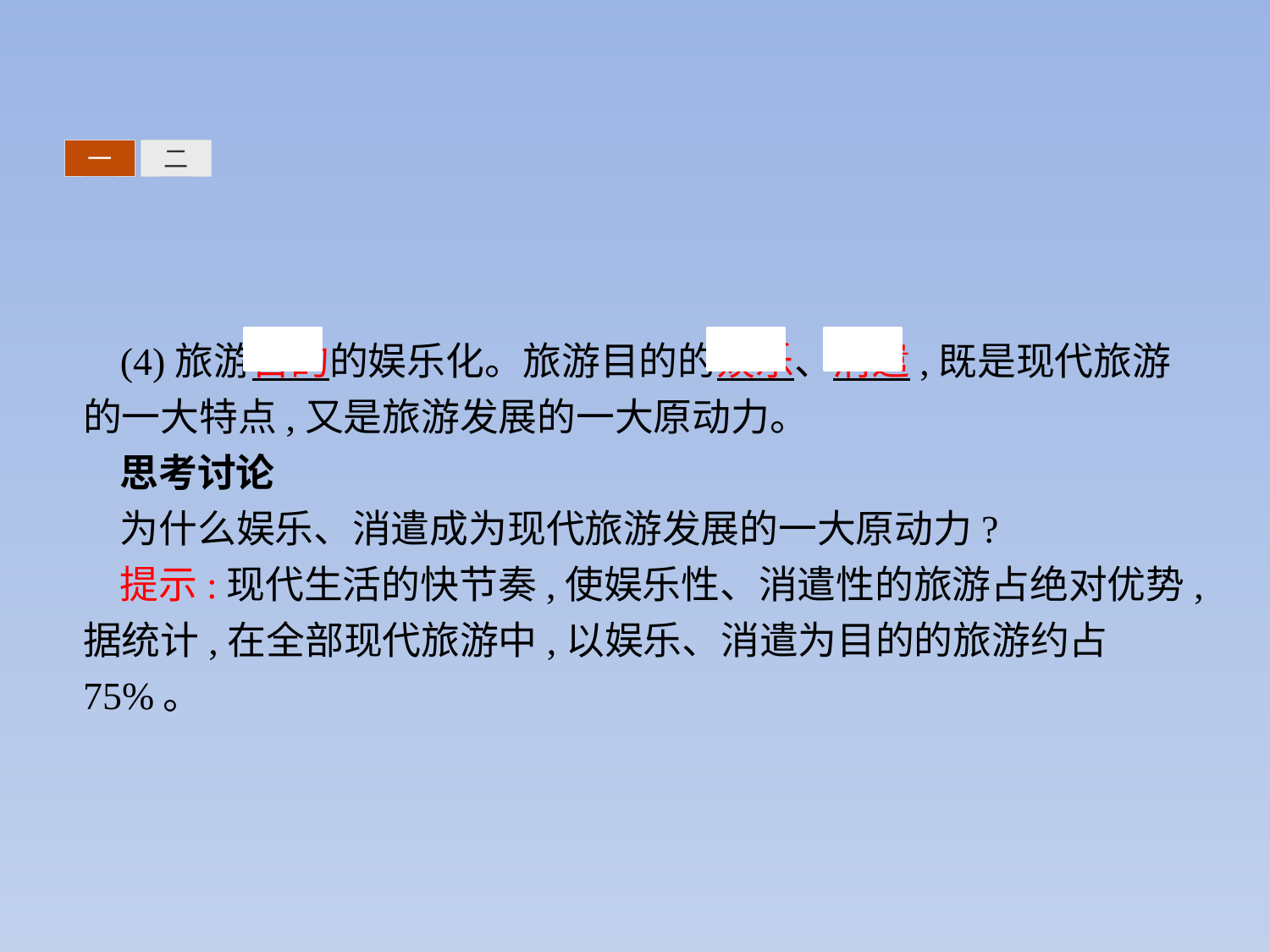

一
二
(4)旅游目的的娱乐化。旅游目的的娱乐、消遣,既是现代旅游的一大特点,又是旅游发展的一大原动力。
思考讨论
为什么娱乐、消遣成为现代旅游发展的一大原动力?
提示:现代生活的快节奏,使娱乐性、消遣性的旅游占绝对优势,据统计,在全部现代旅游中,以娱乐、消遣为目的的旅游约占75%。